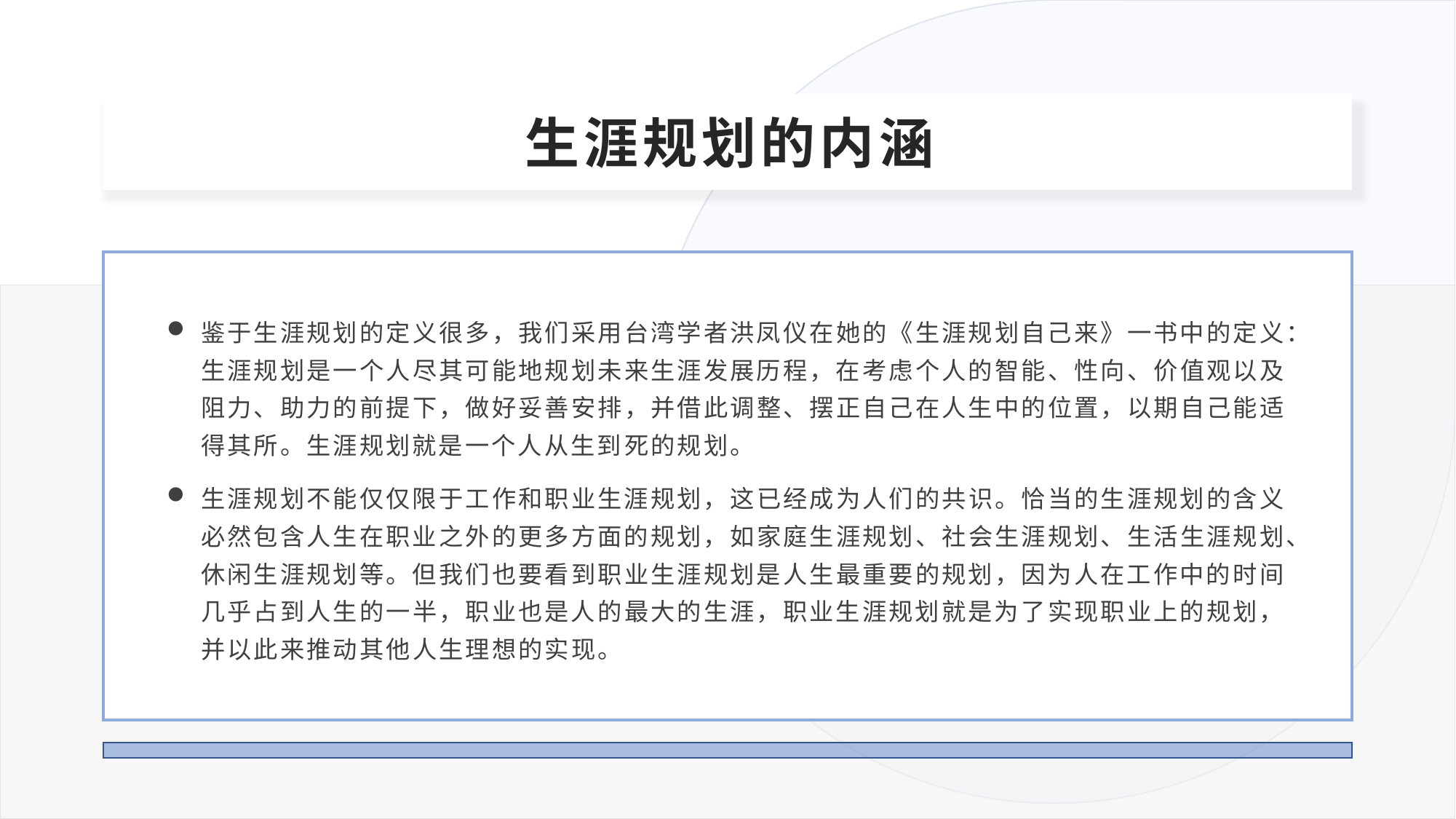

生涯规划的内涵

鉴于生涯规划的定义很多，我们采用台湾学者洪凤仪在她的《生涯规划自己来》一书中的定义：生涯规划是一个人尽其可能地规划未来生涯发展历程，在考虑个人的智能、性向、价值观以及阻力、助力的前提下，做好妥善安排，并借此调整、摆正自己在人生中的位置，以期自己能适得其所。生涯规划就是一个人从生到死的规划。
生涯规划不能仅仅限于工作和职业生涯规划，这已经成为人们的共识。恰当的生涯规划的含义必然包含人生在职业之外的更多方面的规划，如家庭生涯规划、社会生涯规划、生活生涯规划、休闲生涯规划等。但我们也要看到职业生涯规划是人生最重要的规划，因为人在工作中的时间几乎占到人生的一半，职业也是人的最大的生涯，职业生涯规划就是为了实现职业上的规划，并以此来推动其他人生理想的实现。